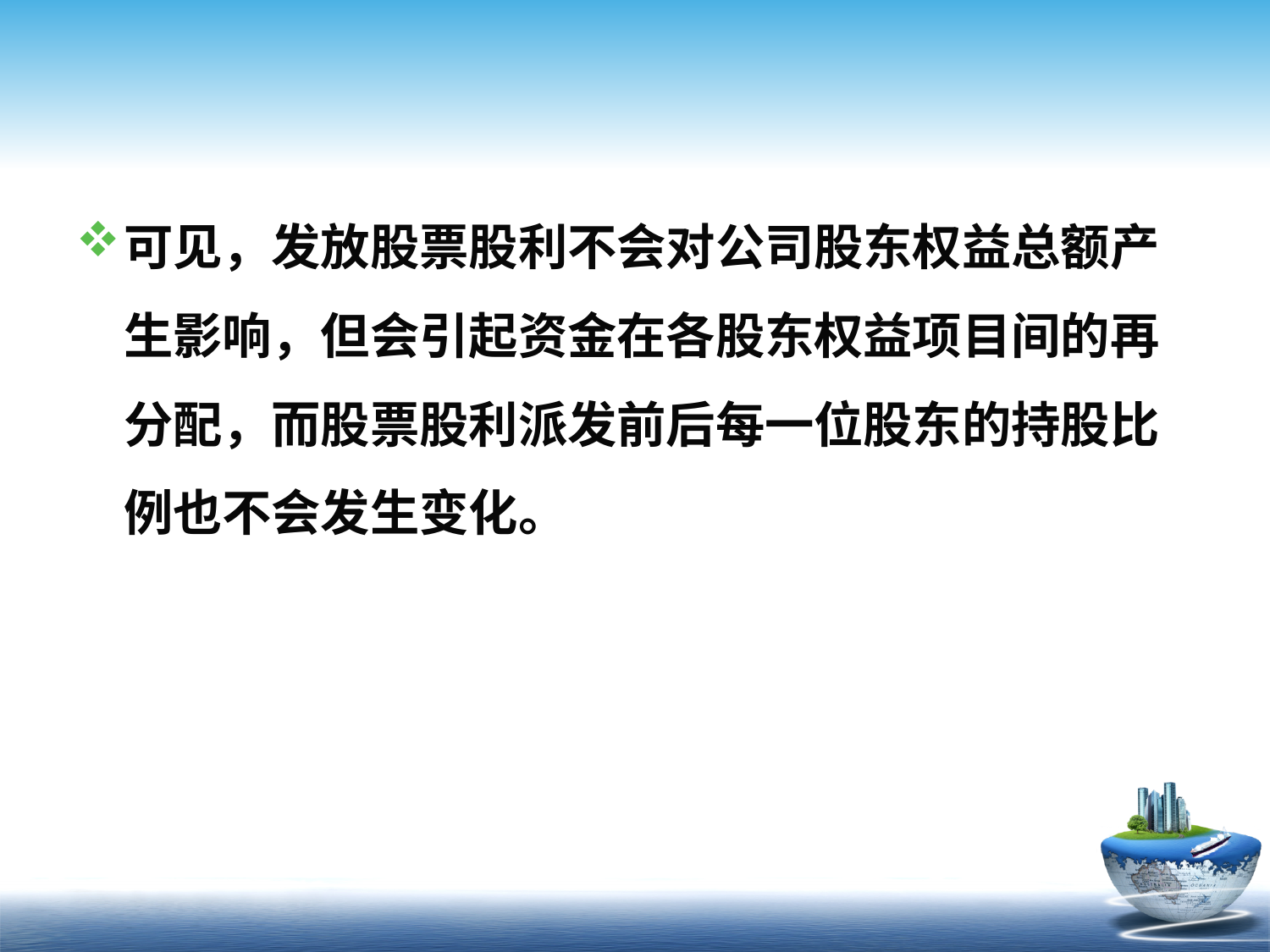

可见，发放股票股利不会对公司股东权益总额产生影响，但会引起资金在各股东权益项目间的再分配，而股票股利派发前后每一位股东的持股比例也不会发生变化。